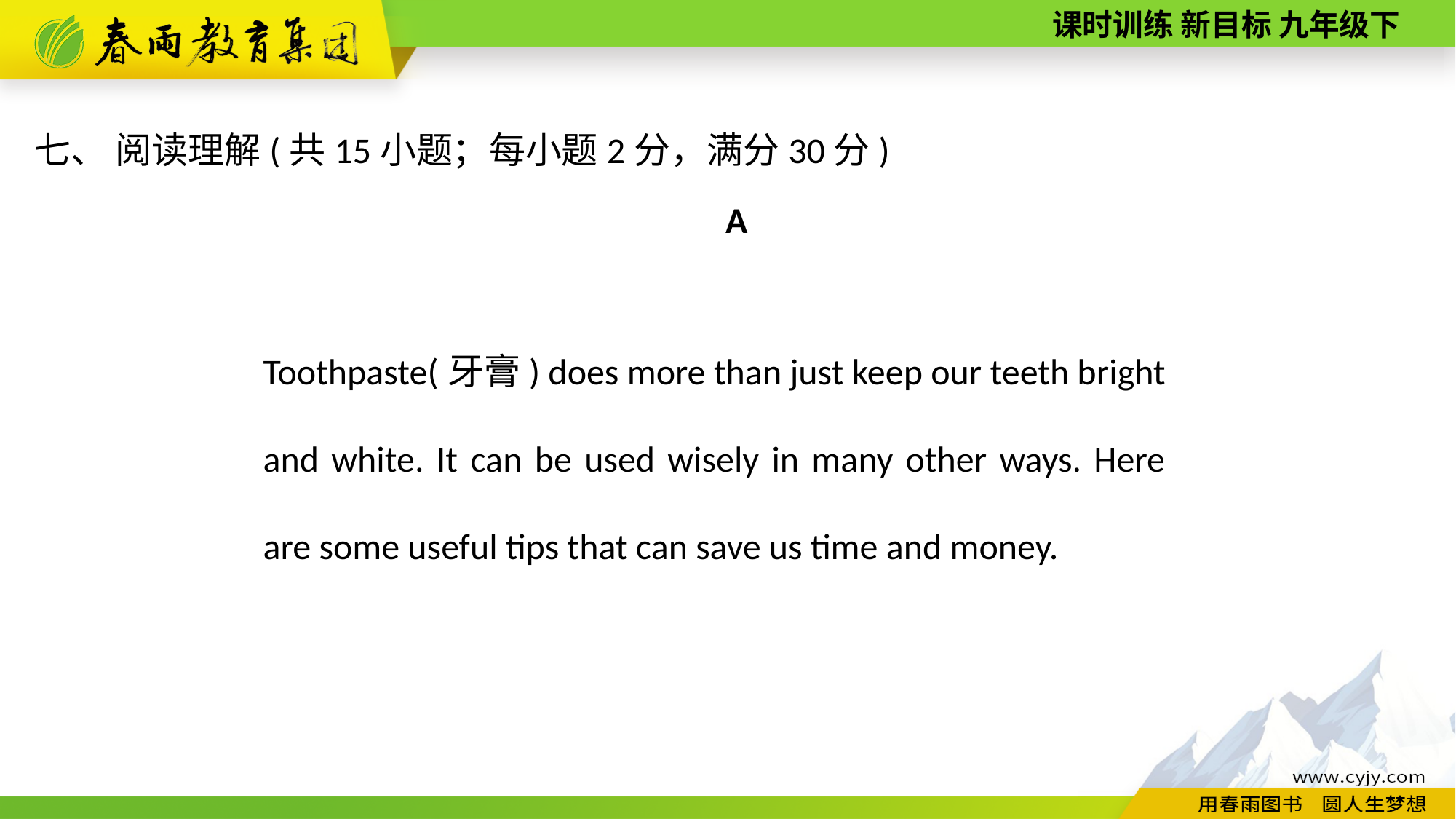

七、 阅读理解(共15小题；每小题2分，满分30分)
A
Toothpaste(牙膏) does more than just keep our teeth bright and white. It can be used wisely in many other ways. Here are some useful tips that can save us time and money.